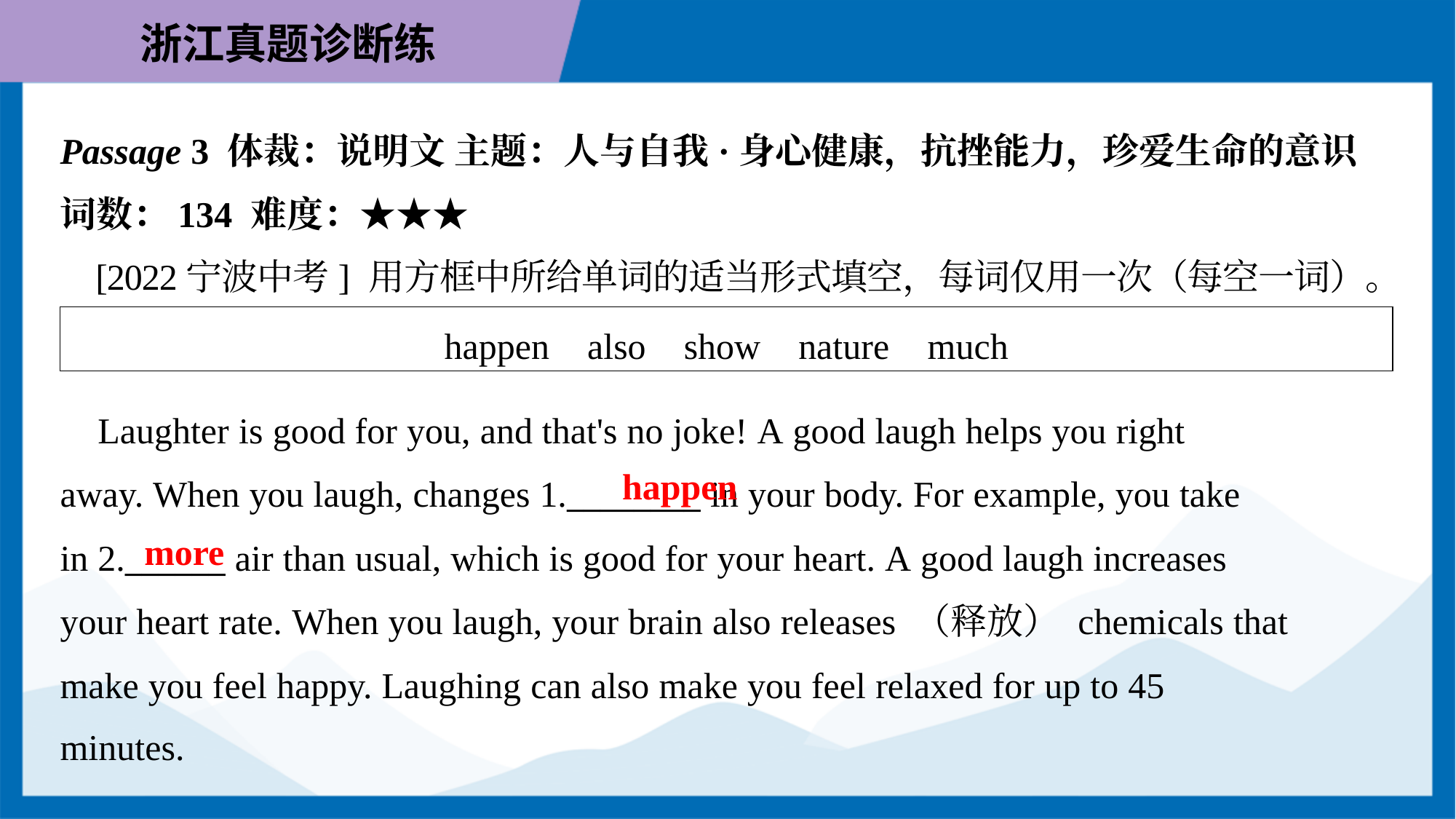

Passage 3 体裁：说明文 主题：人与自我·身心健康，抗挫能力，珍爱生命的意识
词数：134 难度：★★★
    [2022宁波中考] 用方框中所给单词的适当形式填空，每词仅用一次（每空一词）。
| happen also show nature much |
| --- |
    Laughter is good for you, and that's no joke! A good laugh helps you right
away. When you laugh, changes 1.________ in your body. For example, you take
in 2.______ air than usual, which is good for your heart. A good laugh increases
your heart rate. When you laugh, your brain also releases （释放） chemicals that
make you feel happy. Laughing can also make you feel relaxed for up to 45
minutes.
happen
more